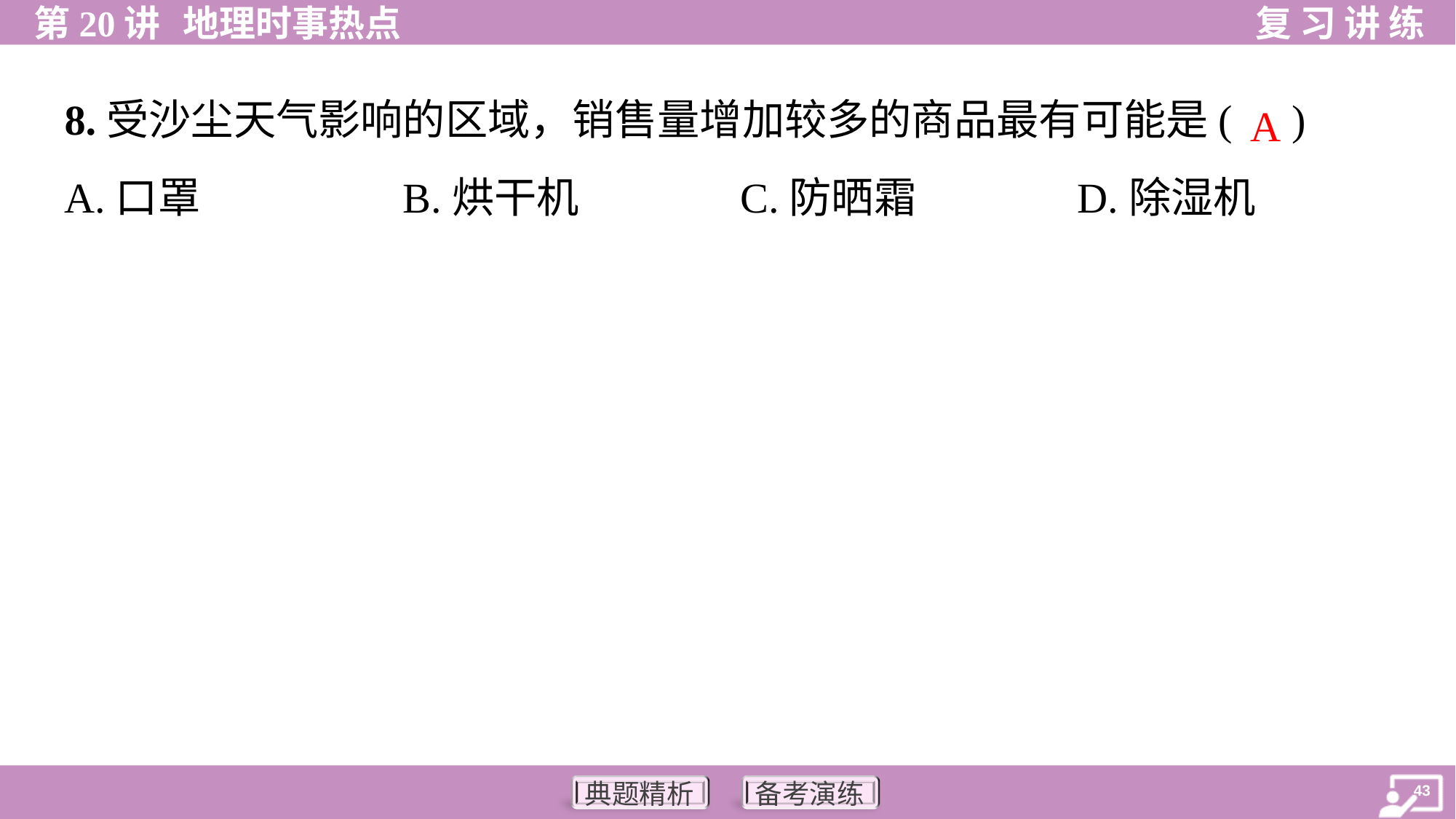

8.受沙尘天气影响的区域，销售量增加较多的商品最有可能是(     )
A
A.口罩	B.烘干机	C.防晒霜	D.除湿机